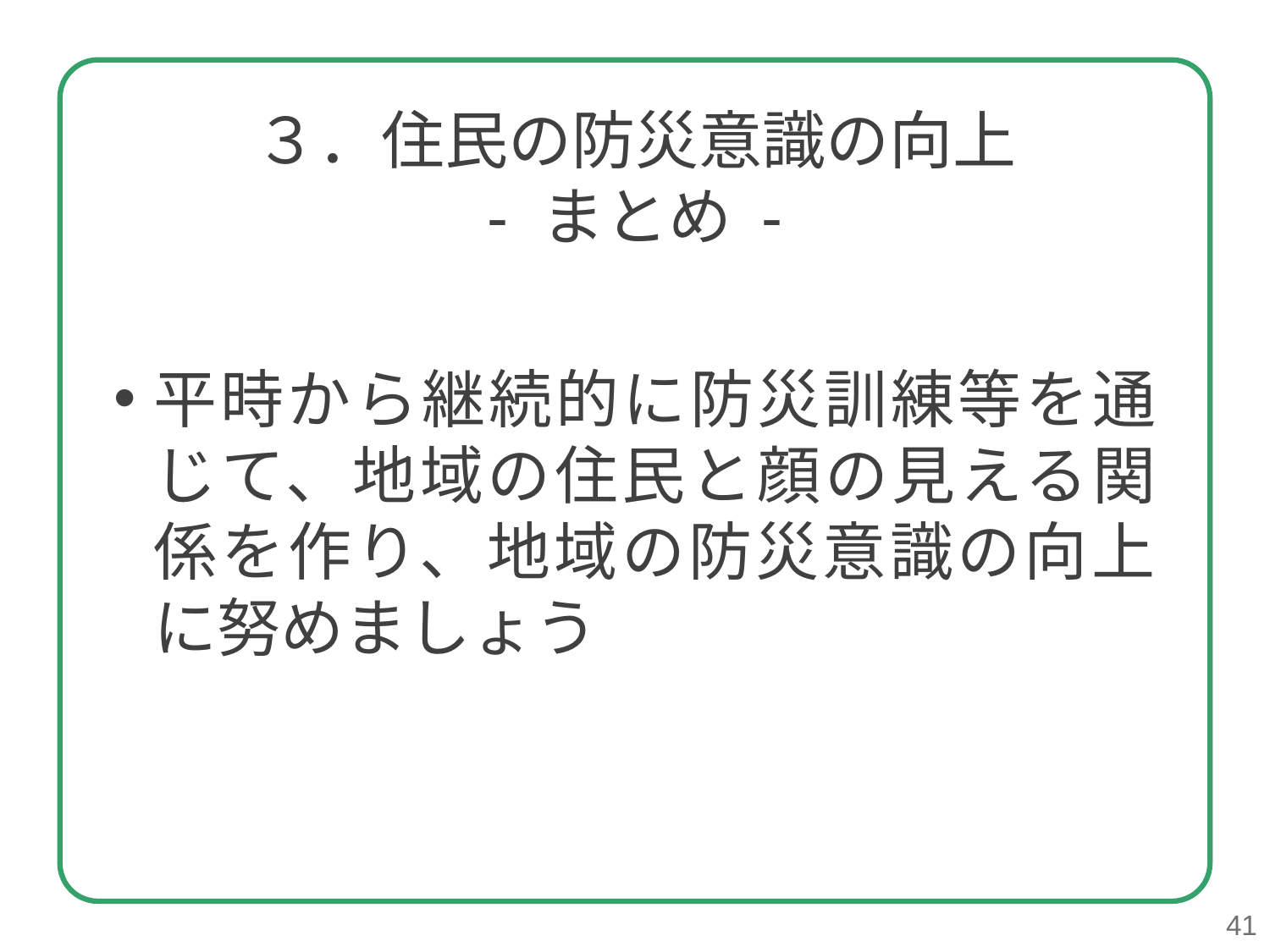

３．住民の防災意識の向上
- まとめ -
平時から継続的に防災訓練等を通じて、地域の住民と顔の見える関係を作り、地域の防災意識の向上に努めましょう
41